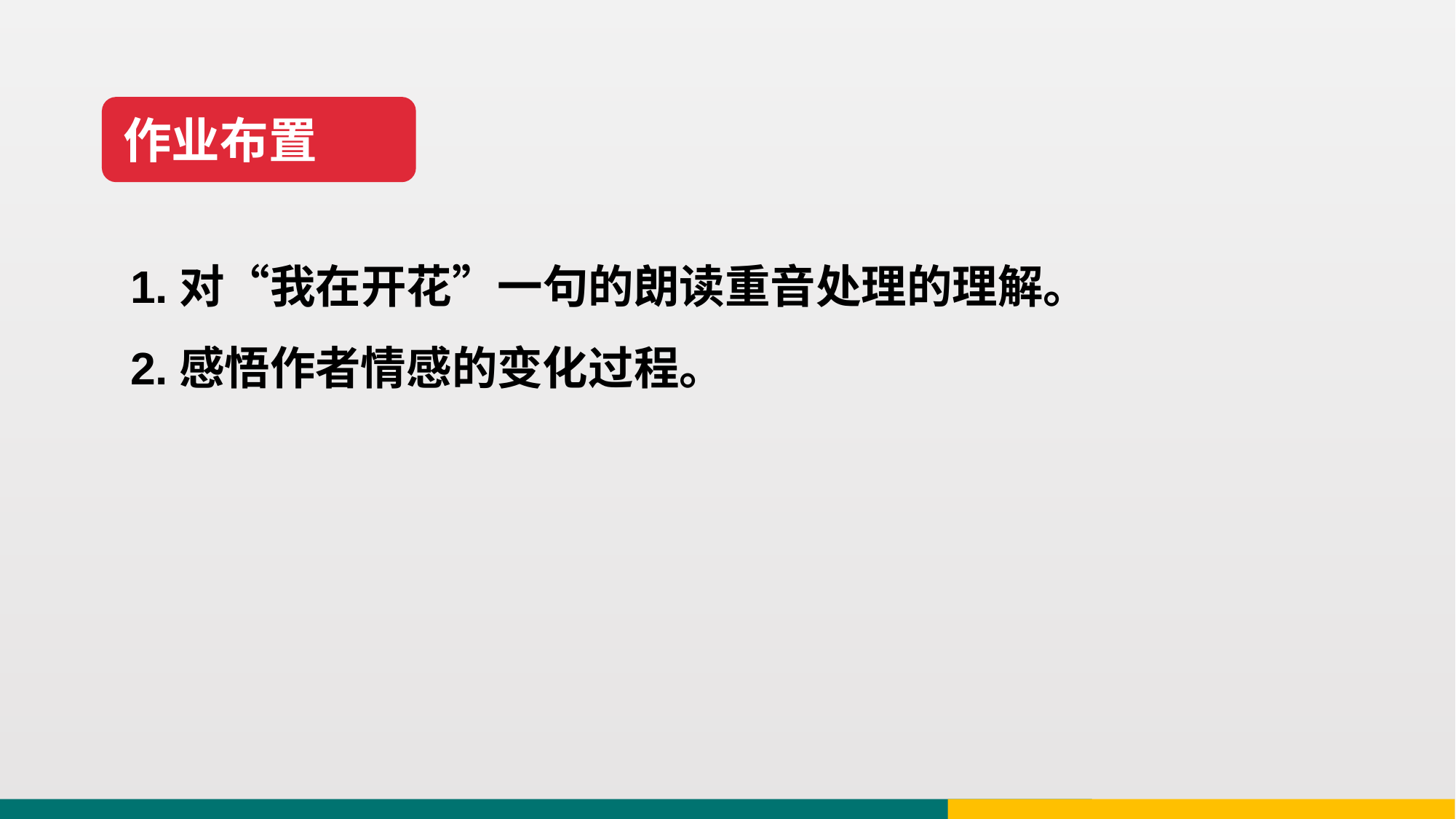

作业布置
1.对“我在开花”一句的朗读重音处理的理解。
2.感悟作者情感的变化过程。